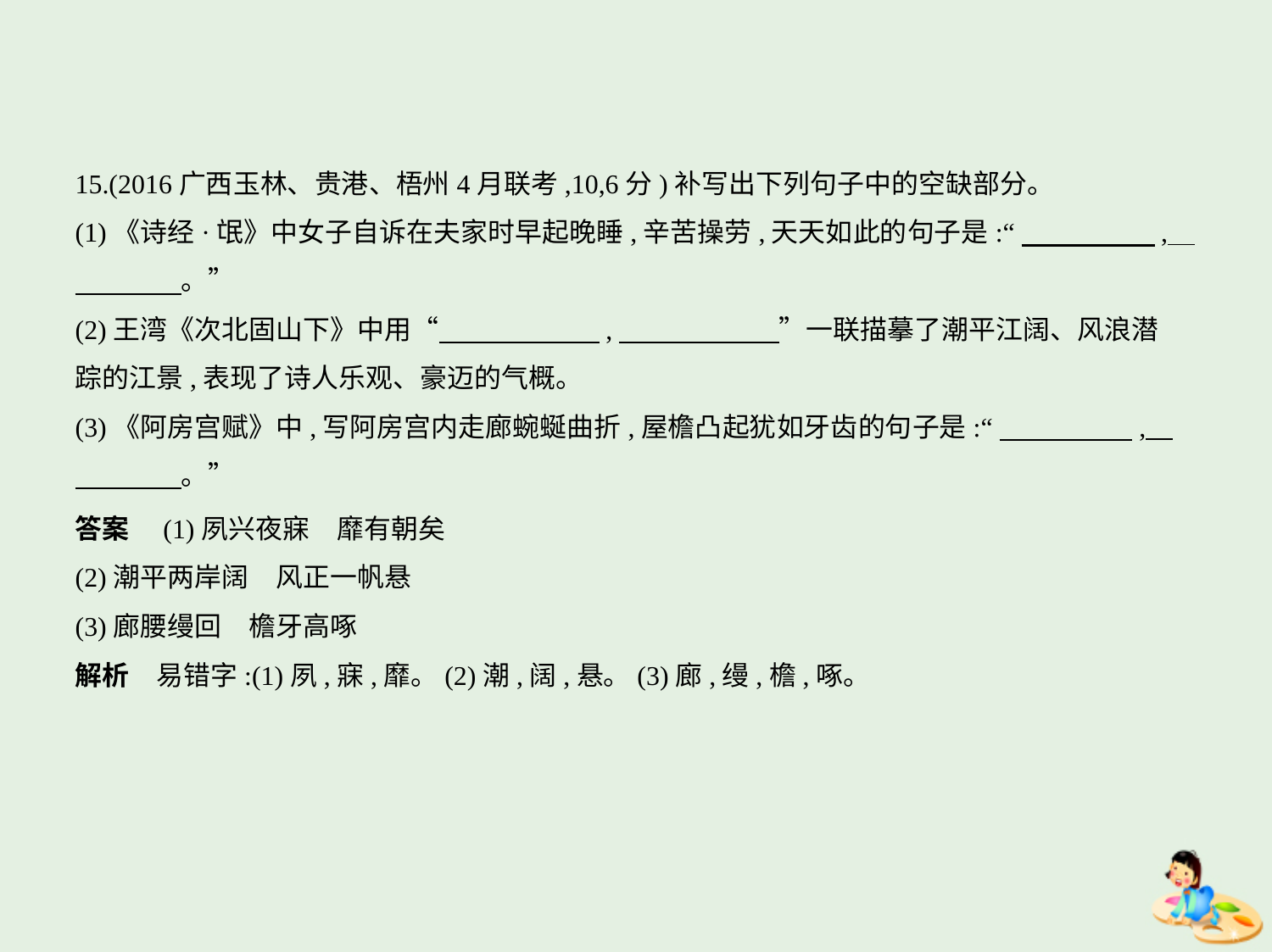

15.(2016广西玉林、贵港、梧州4月联考,10,6分)补写出下列句子中的空缺部分。
(1)《诗经·氓》中女子自诉在夫家时早起晚睡,辛苦操劳,天天如此的句子是:“　　　　    ,    
　　　    。”
(2)王湾《次北固山下》中用“　　　　　    ,　　　　　    ”一联描摹了潮平江阔、风浪潜
踪的江景,表现了诗人乐观、豪迈的气概。
(3)《阿房宫赋》中,写阿房宫内走廊蜿蜒曲折,屋檐凸起犹如牙齿的句子是:“　　　　    ,    
　　　    。”
答案　(1)夙兴夜寐　靡有朝矣
(2)潮平两岸阔　风正一帆悬
(3)廊腰缦回　檐牙高啄
解析　易错字:(1)夙,寐,靡。(2)潮,阔,悬。(3)廊,缦,檐,啄。